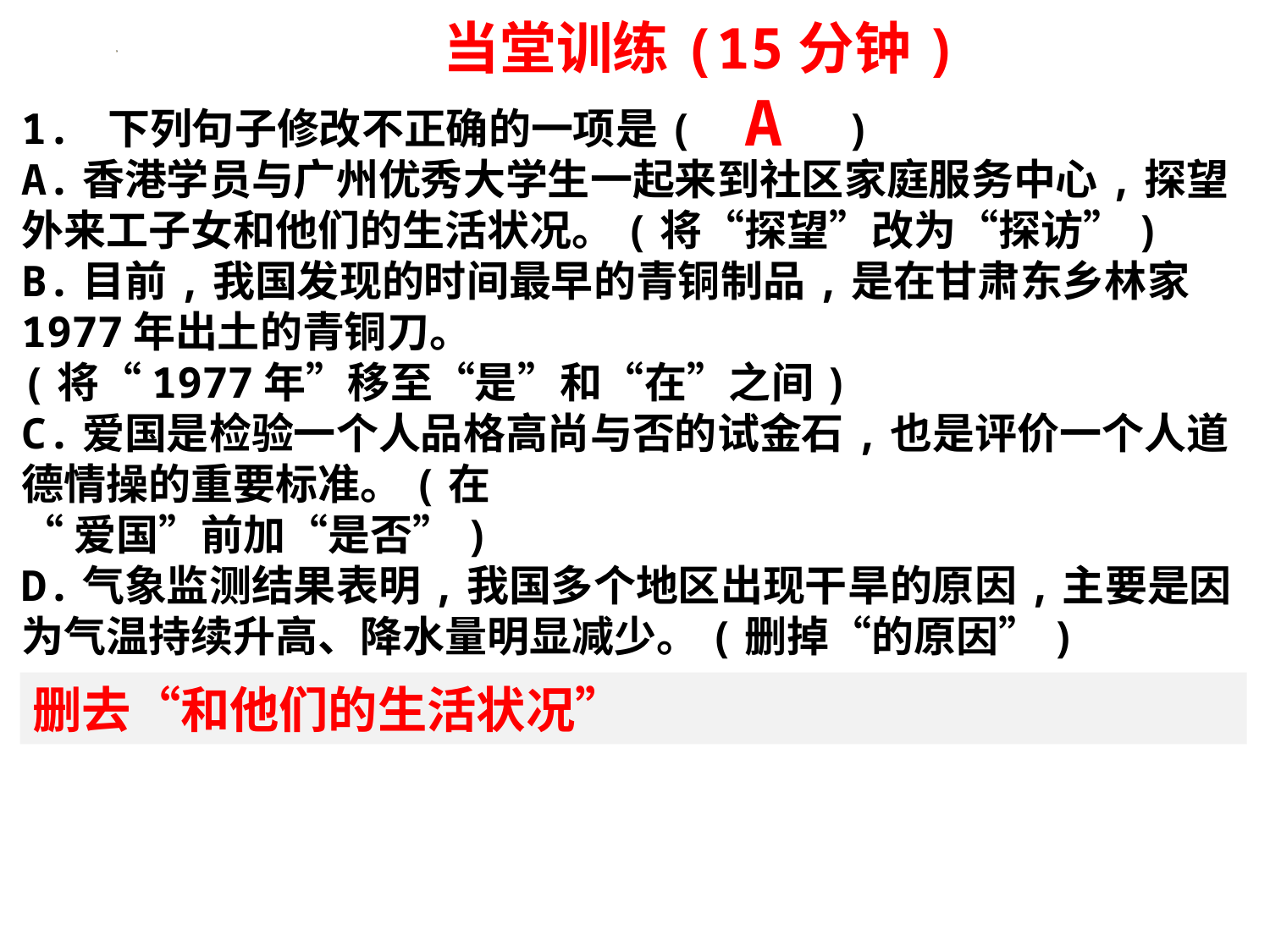

当堂训练(15分钟)
A
1. 下列句子修改不正确的一项是(      )
A.香港学员与广州优秀大学生一起来到社区家庭服务中心,探望外来工子女和他们的生活状况。(将“探望”改为“探访”)
B.目前,我国发现的时间最早的青铜制品,是在甘肃东乡林家1977年出土的青铜刀。
(将“1977年”移至“是”和“在”之间)
C.爱国是检验一个人品格高尚与否的试金石,也是评价一个人道德情操的重要标准。(在
“爱国”前加“是否”)
D.气象监测结果表明,我国多个地区出现干旱的原因,主要是因为气温持续升高、降水量明显减少。(删掉“的原因”)
删去“和他们的生活状况”